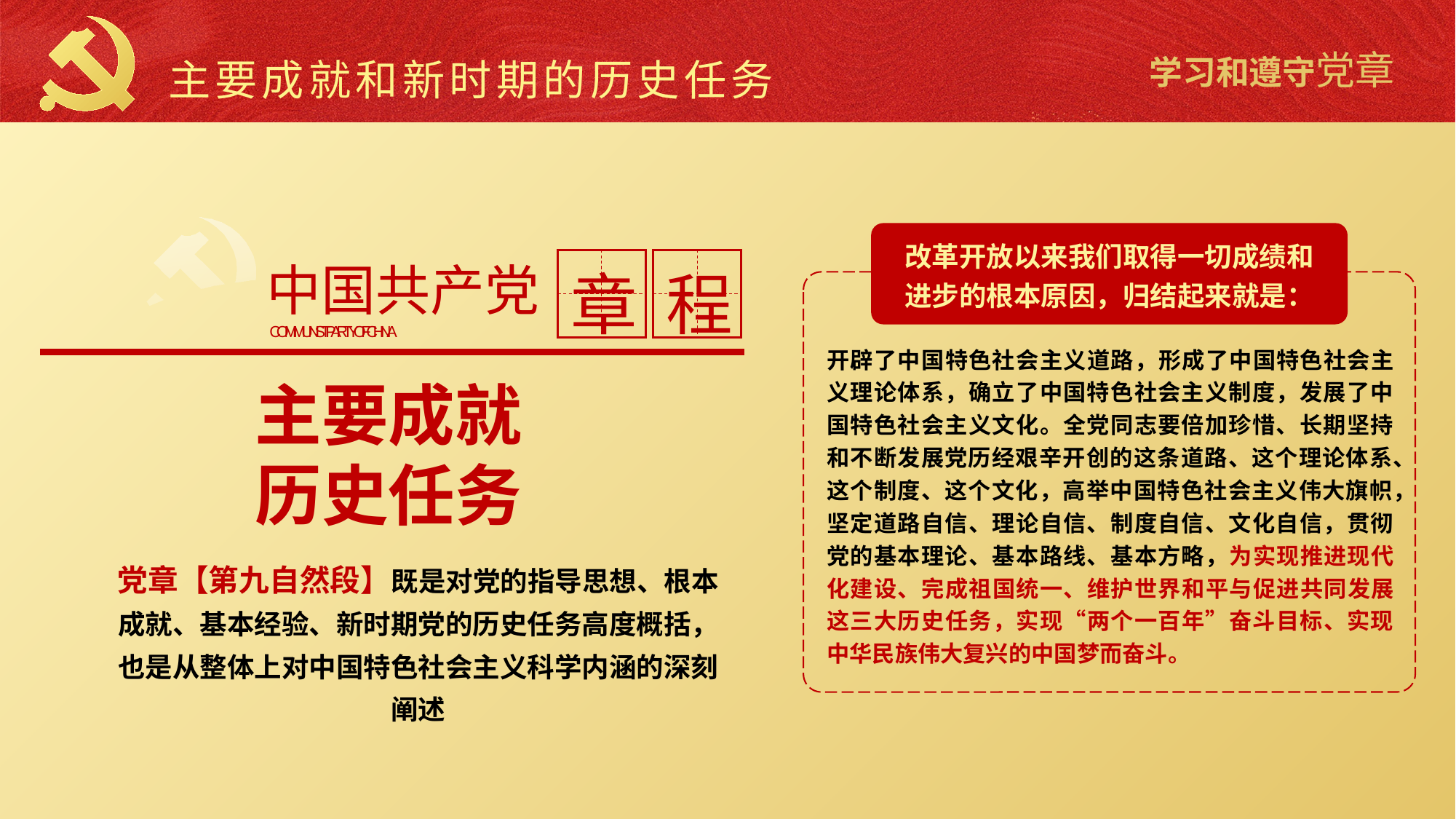

主要成就和新时期的历史任务

中国共产党
章

程

COMMUNIST PARTY OF CHINA

改革开放以来我们取得一切成绩和进步的根本原因，归结起来就是：

开辟了中国特色社会主义道路，形成了中国特色社会主义理论体系，确立了中国特色社会主义制度，发展了中国特色社会主义文化。全党同志要倍加珍惜、长期坚持和不断发展党历经艰辛开创的这条道路、这个理论体系、这个制度、这个文化，高举中国特色社会主义伟大旗帜，坚定道路自信、理论自信、制度自信、文化自信，贯彻党的基本理论、基本路线、基本方略，为实现推进现代化建设、完成祖国统一、维护世界和平与促进共同发展这三大历史任务，实现“两个一百年”奋斗目标、实现中华民族伟大复兴的中国梦而奋斗。
主要成就
历史任务
党章【第九自然段】既是对党的指导思想、根本成就、基本经验、新时期党的历史任务高度概括，也是从整体上对中国特色社会主义科学内涵的深刻阐述